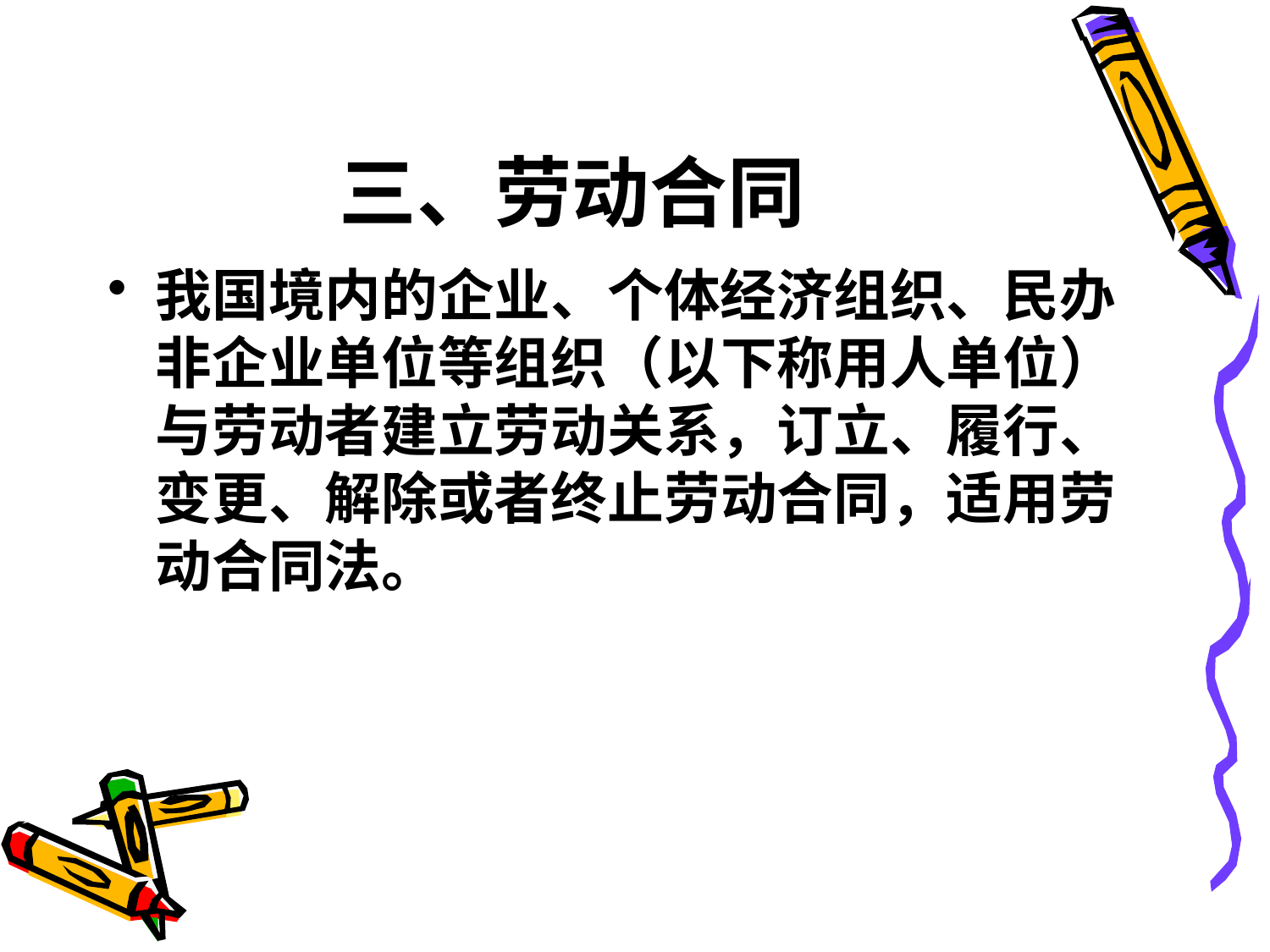

# 三、劳动合同
我国境内的企业、个体经济组织、民办非企业单位等组织（以下称用人单位）与劳动者建立劳动关系，订立、履行、变更、解除或者终止劳动合同，适用劳动合同法。